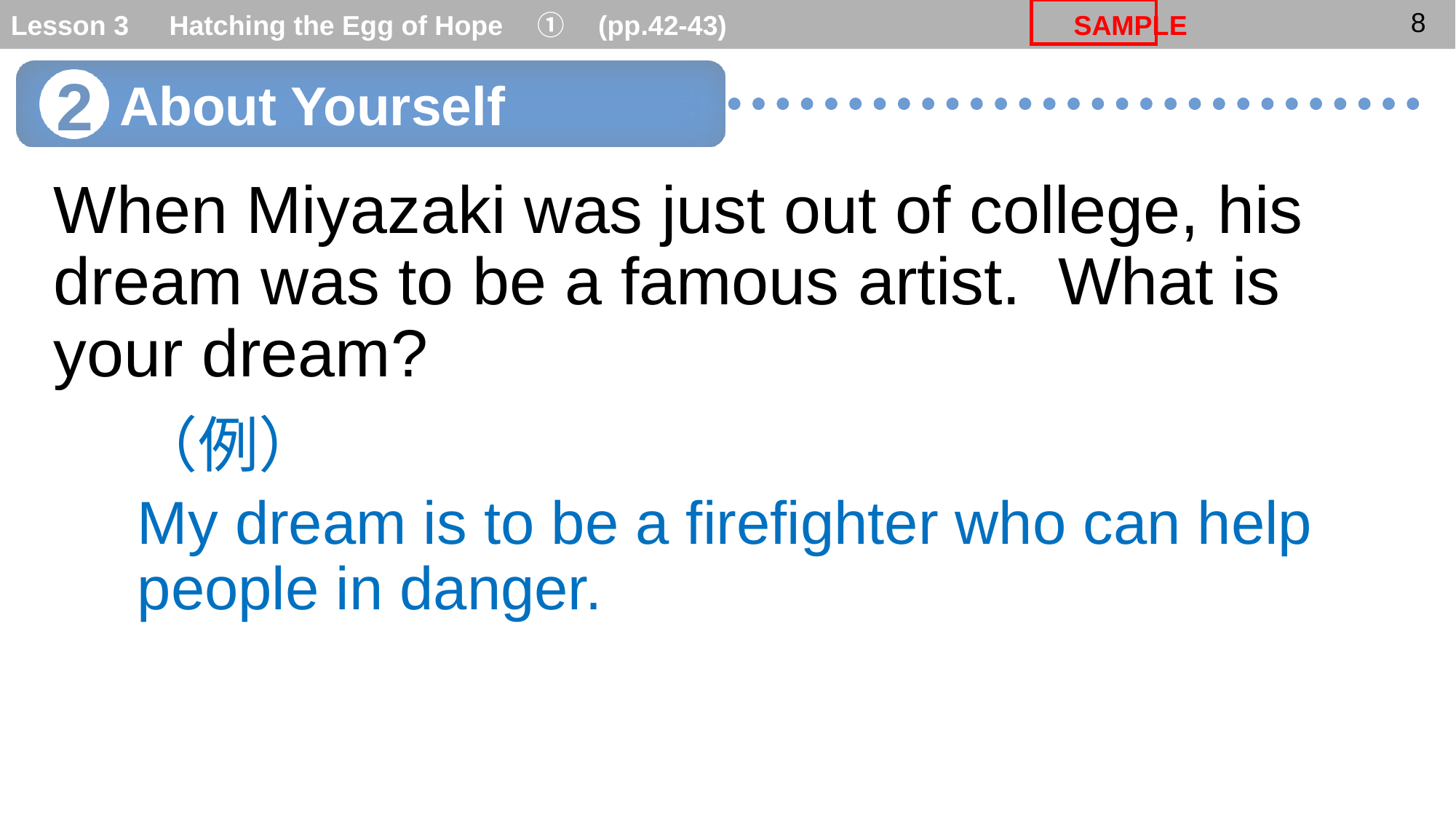

2
About Yourself
When Miyazaki was just out of college, his dream was to be a famous artist.  What is your dream?
（例）
My dream is to be a firefighter who can help people in danger.